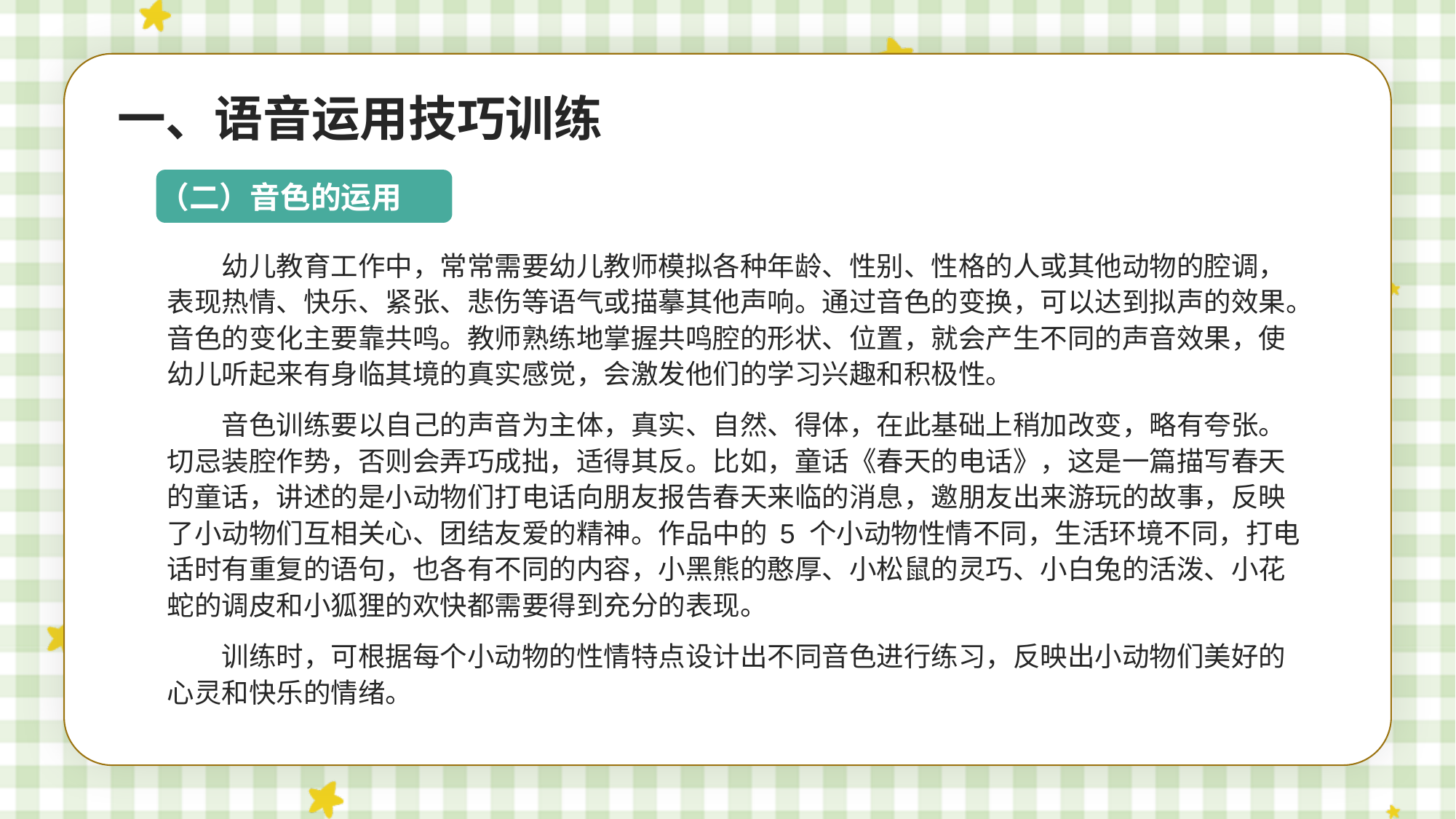

一、语音运用技巧训练
（二）音色的运用
幼儿教育工作中，常常需要幼儿教师模拟各种年龄、性别、性格的人或其他动物的腔调，表现热情、快乐、紧张、悲伤等语气或描摹其他声响。通过音色的变换，可以达到拟声的效果。音色的变化主要靠共鸣。教师熟练地掌握共鸣腔的形状、位置，就会产生不同的声音效果，使幼儿听起来有身临其境的真实感觉，会激发他们的学习兴趣和积极性。
音色训练要以自己的声音为主体，真实、自然、得体，在此基础上稍加改变，略有夸张。切忌装腔作势，否则会弄巧成拙，适得其反。比如，童话《春天的电话》，这是一篇描写春天的童话，讲述的是小动物们打电话向朋友报告春天来临的消息，邀朋友出来游玩的故事，反映了小动物们互相关心、团结友爱的精神。作品中的 5 个小动物性情不同，生活环境不同，打电话时有重复的语句，也各有不同的内容，小黑熊的憨厚、小松鼠的灵巧、小白兔的活泼、小花蛇的调皮和小狐狸的欢快都需要得到充分的表现。
训练时，可根据每个小动物的性情特点设计出不同音色进行练习，反映出小动物们美好的心灵和快乐的情绪。